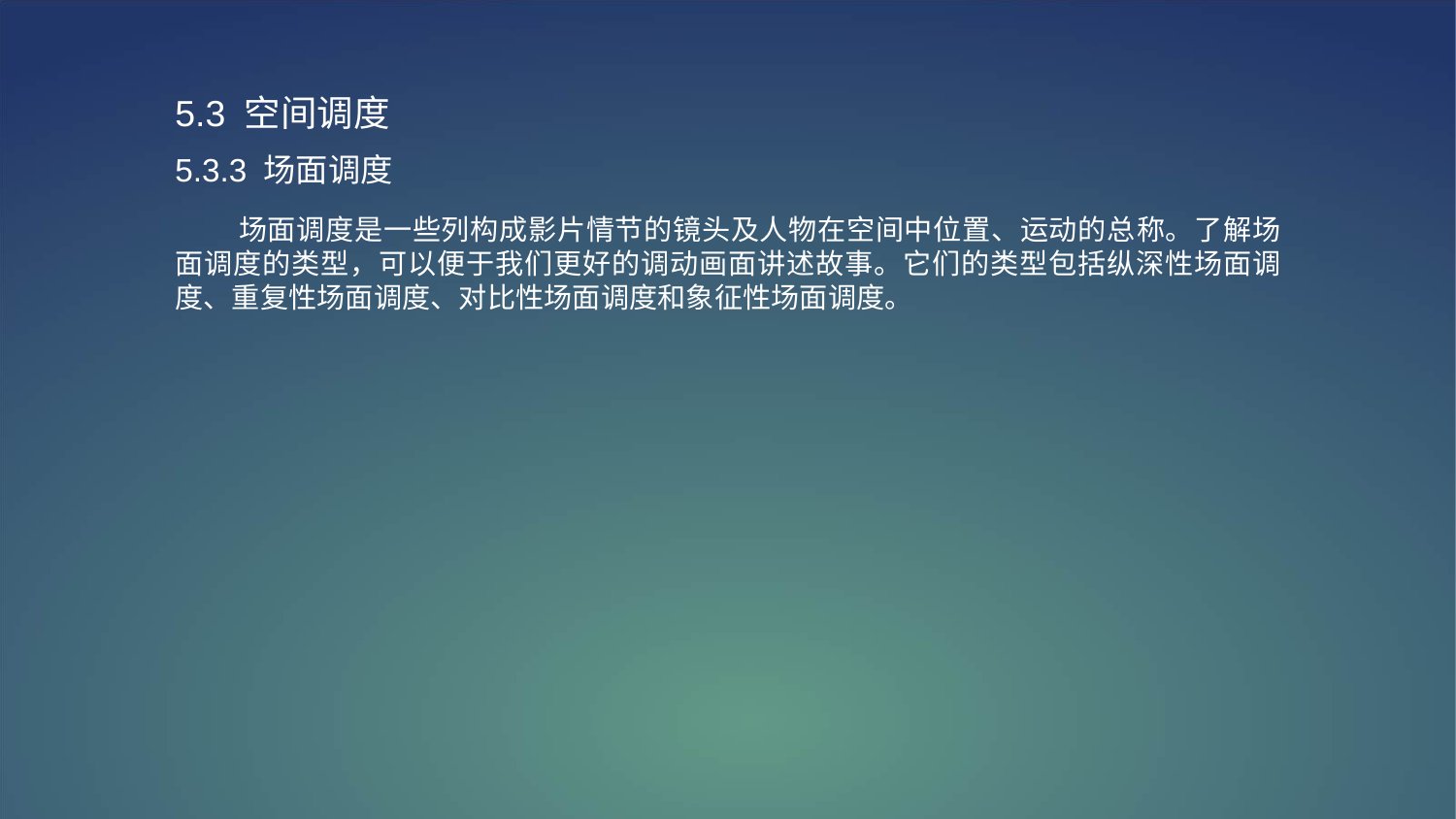

5.3 空间调度
5.3.3 场面调度
  场面调度是一些列构成影片情节的镜头及人物在空间中位置、运动的总称。了解场面调度的类型，可以便于我们更好的调动画面讲述故事。它们的类型包括纵深性场面调度、重复性场面调度、对比性场面调度和象征性场面调度。